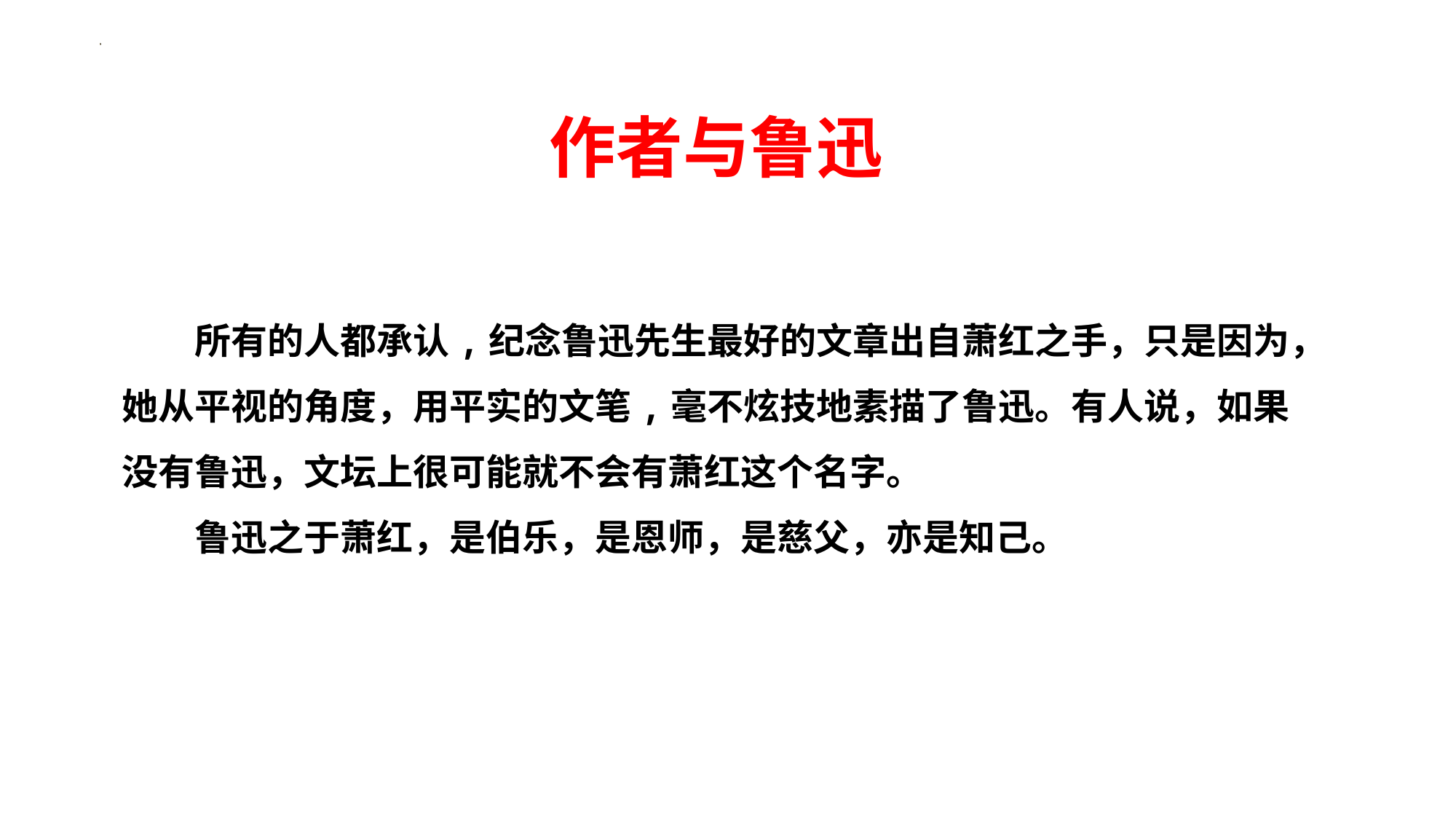

作者与鲁迅
　　所有的人都承认,纪念鲁迅先生最好的文章出自萧红之手，只是因为，她从平视的角度，用平实的文笔,毫不炫技地素描了鲁迅。有人说，如果没有鲁迅，文坛上很可能就不会有萧红这个名字。
　　鲁迅之于萧红，是伯乐，是恩师，是慈父，亦是知己。